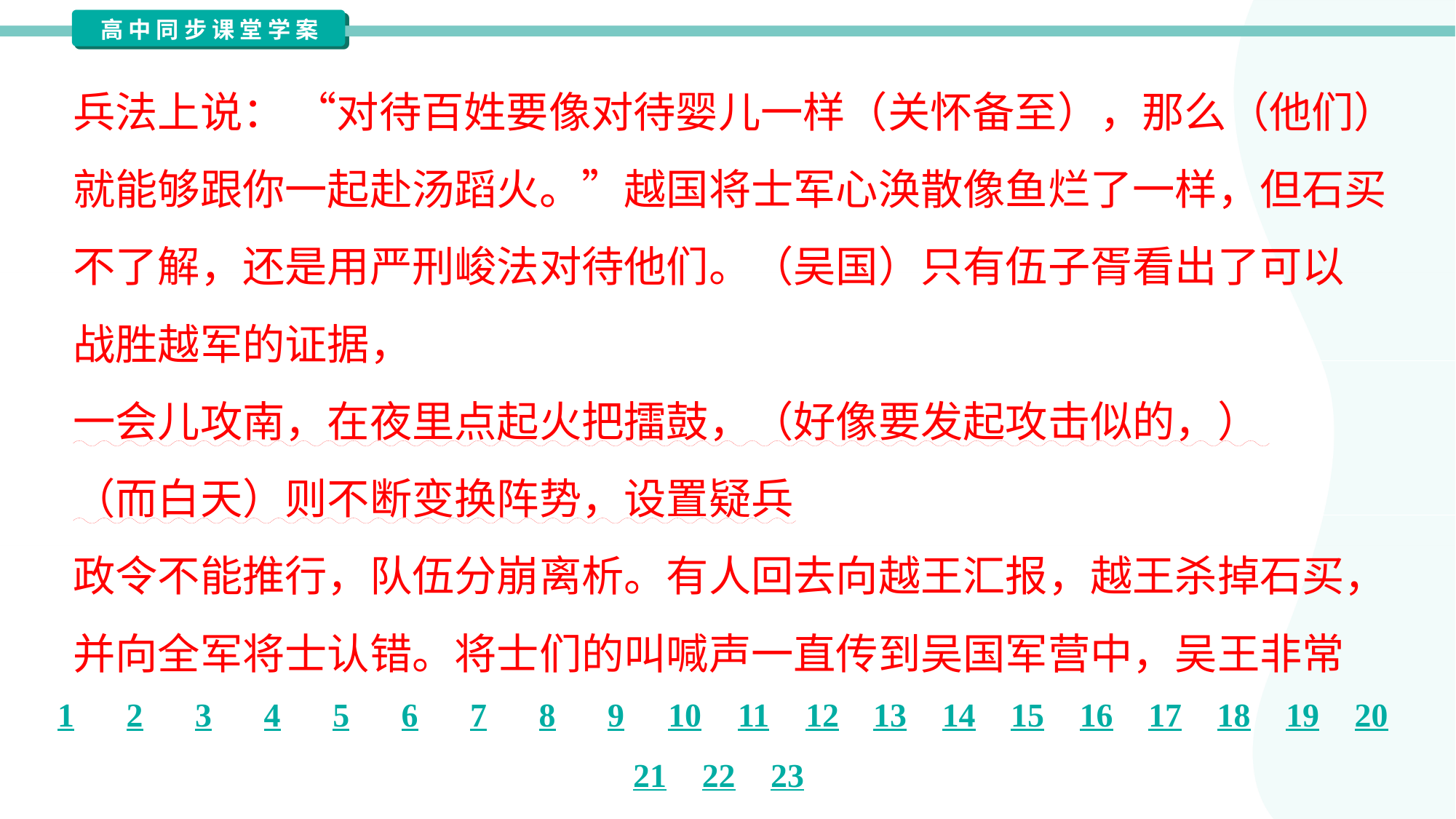

兵法上说： “对待百姓要像对待婴儿一样（关怀备至），那么（他们）
就能够跟你一起赴汤蹈火。”越国将士军心涣散像鱼烂了一样，但石买
不了解，还是用严刑峻法对待他们。（吴国）只有伍子胥看出了可以
战胜越军的证据，<uw>于是他改用奇谋异策，（命令吴军）一会儿攻北，
一会儿攻南，在夜里点起火把擂鼓，（好像要发起攻击似的，）
（而白天）则不断变换阵势，设置疑兵</uw>。（结果，）越军溃散败北，
政令不能推行，队伍分崩离析。有人回去向越王汇报，越王杀掉石买，
并向全军将士认错。将士们的叫喊声一直传到吴国军营中，吴王非常